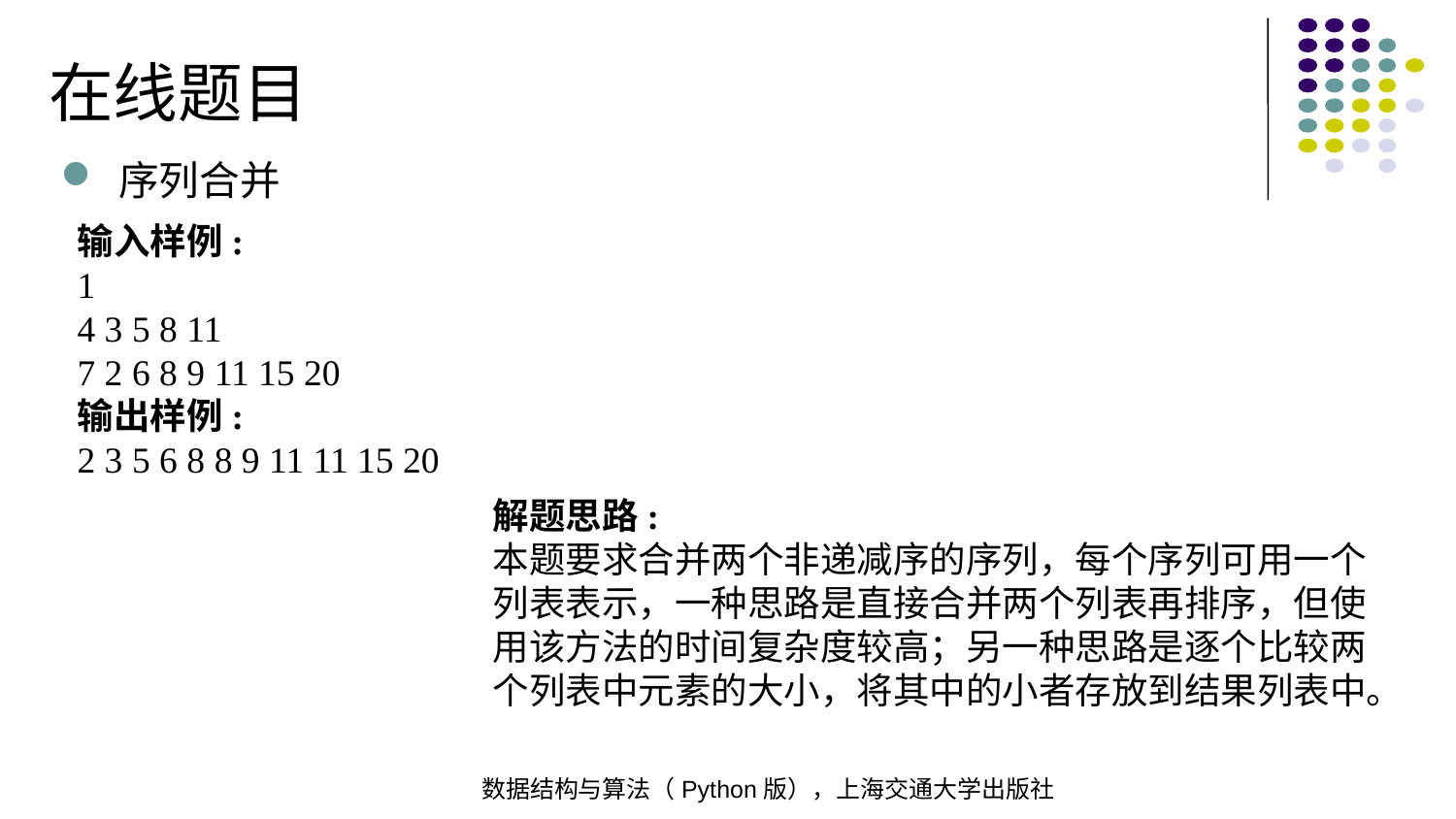

在线题目
序列合并
输入样例:
1
4 3 5 8 11
7 2 6 8 9 11 15 20
输出样例:
2 3 5 6 8 8 9 11 11 15 20
解题思路:
本题要求合并两个非递减序的序列，每个序列可用一个列表表示，一种思路是直接合并两个列表再排序，但使用该方法的时间复杂度较高；另一种思路是逐个比较两个列表中元素的大小，将其中的小者存放到结果列表中。